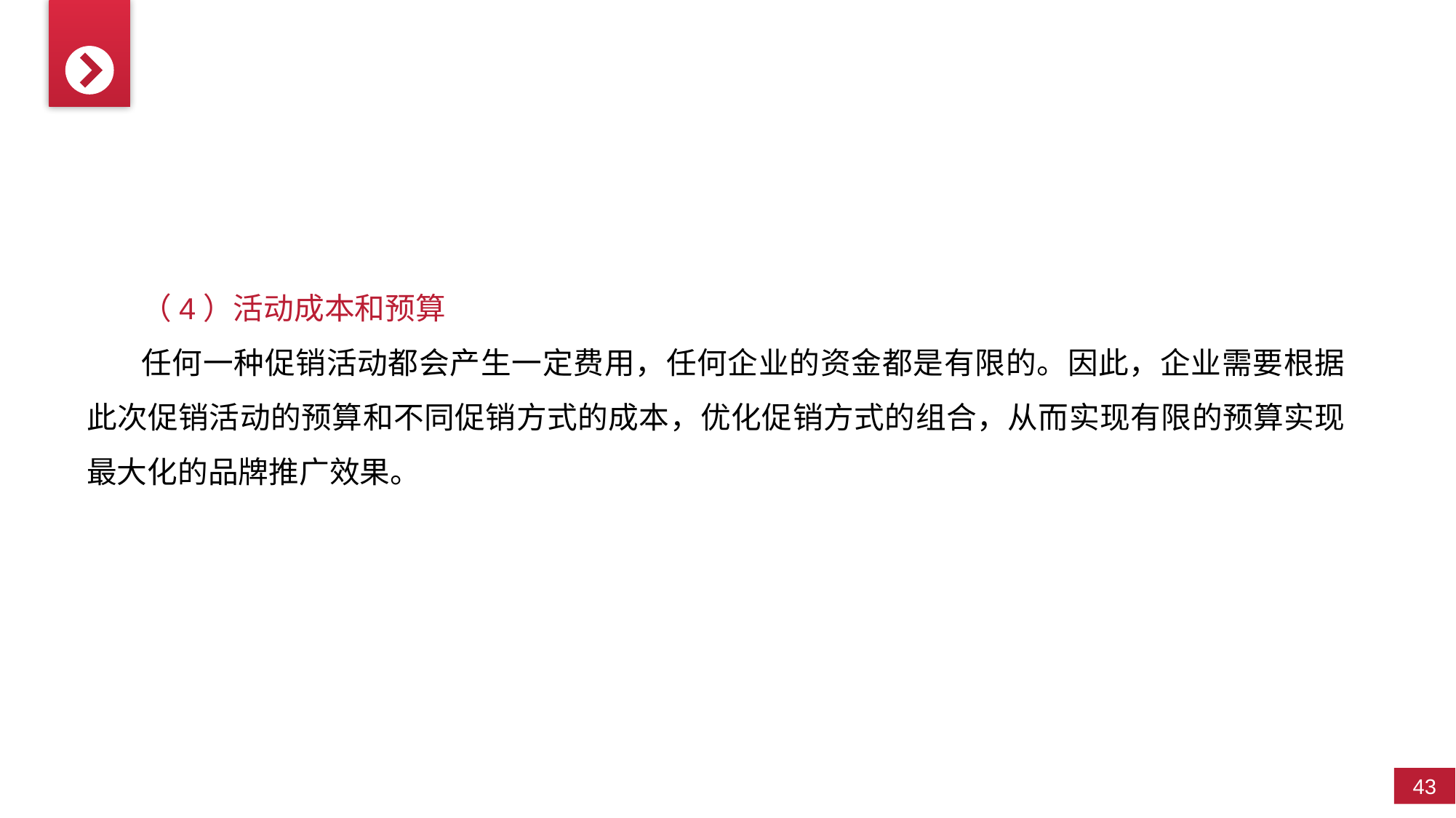

（4）活动成本和预算
任何一种促销活动都会产生一定费用，任何企业的资金都是有限的。因此，企业需要根据此次促销活动的预算和不同促销方式的成本，优化促销方式的组合，从而实现有限的预算实现最大化的品牌推广效果。